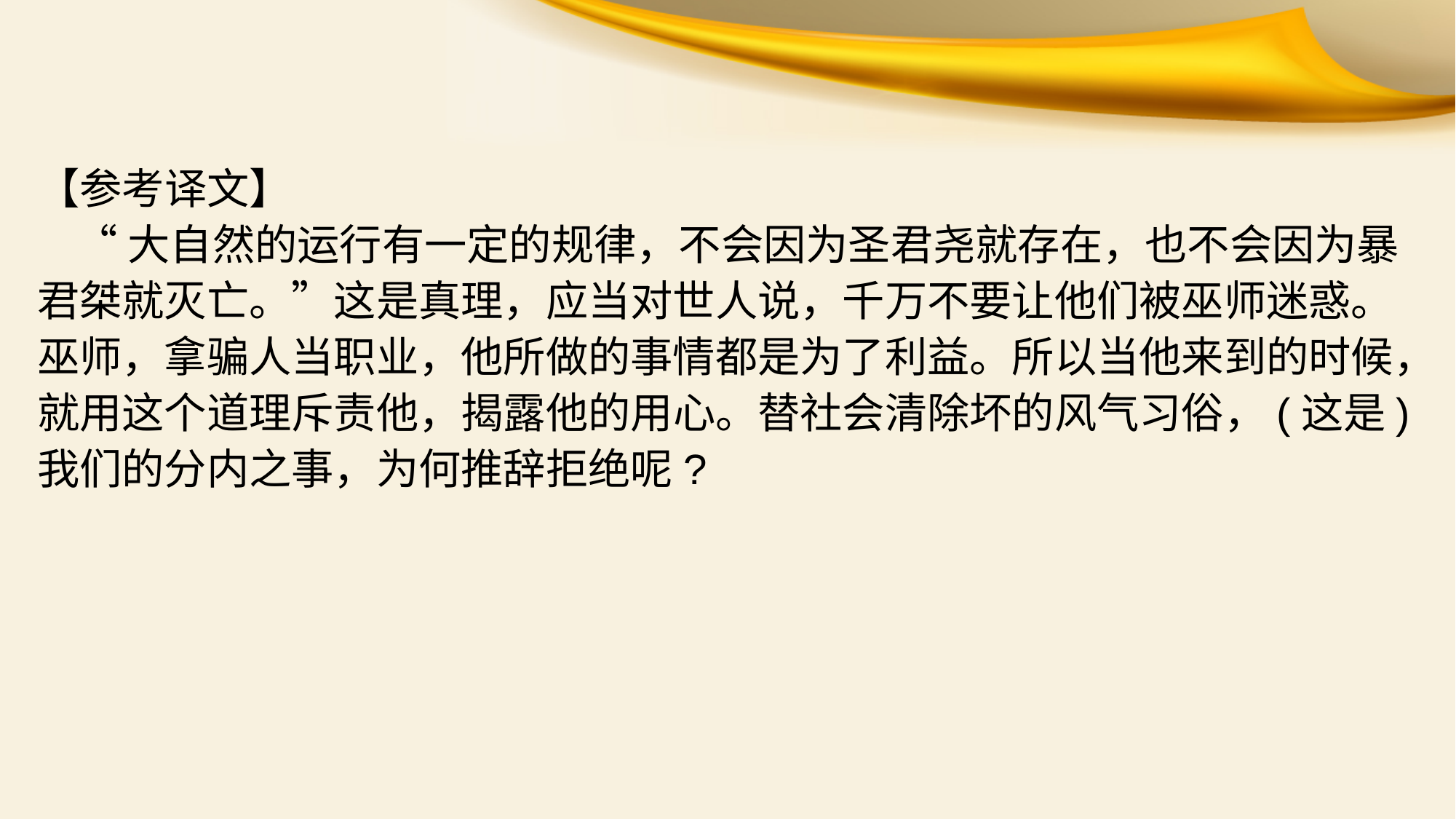

【参考译文】
    “大自然的运行有一定的规律，不会因为圣君尧就存在，也不会因为暴君桀就灭亡。”这是真理，应当对世人说，千万不要让他们被巫师迷惑。巫师，拿骗人当职业，他所做的事情都是为了利益。所以当他来到的时候，就用这个道理斥责他，揭露他的用心。替社会清除坏的风气习俗，(这是)我们的分内之事，为何推辞拒绝呢?